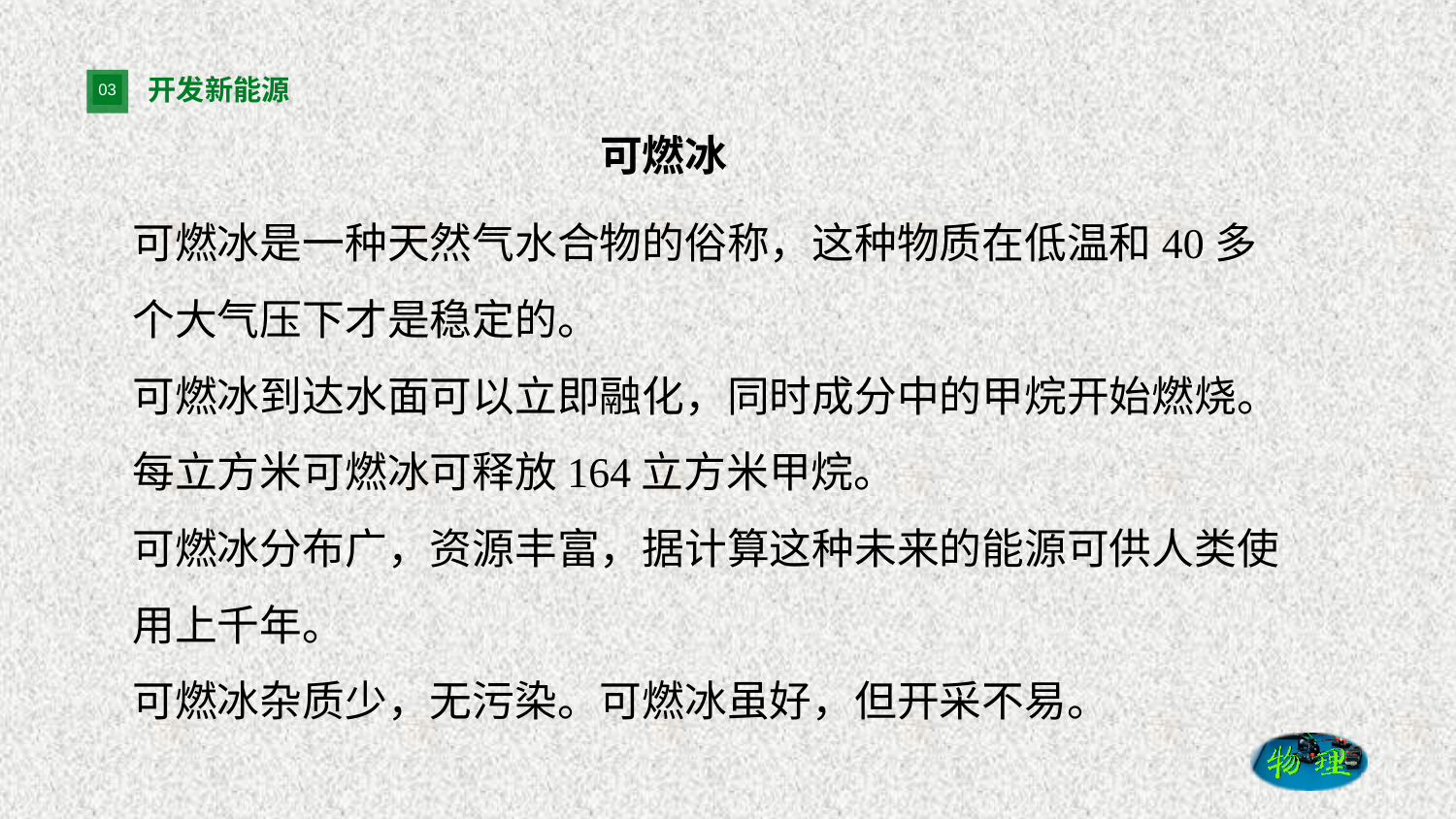

# 开发新能源
可燃冰
可燃冰是一种天然气水合物的俗称，这种物质在低温和40多个大气压下才是稳定的。
可燃冰到达水面可以立即融化，同时成分中的甲烷开始燃烧。
每立方米可燃冰可释放164立方米甲烷。
可燃冰分布广，资源丰富，据计算这种未来的能源可供人类使用上千年。
可燃冰杂质少，无污染。可燃冰虽好，但开采不易。